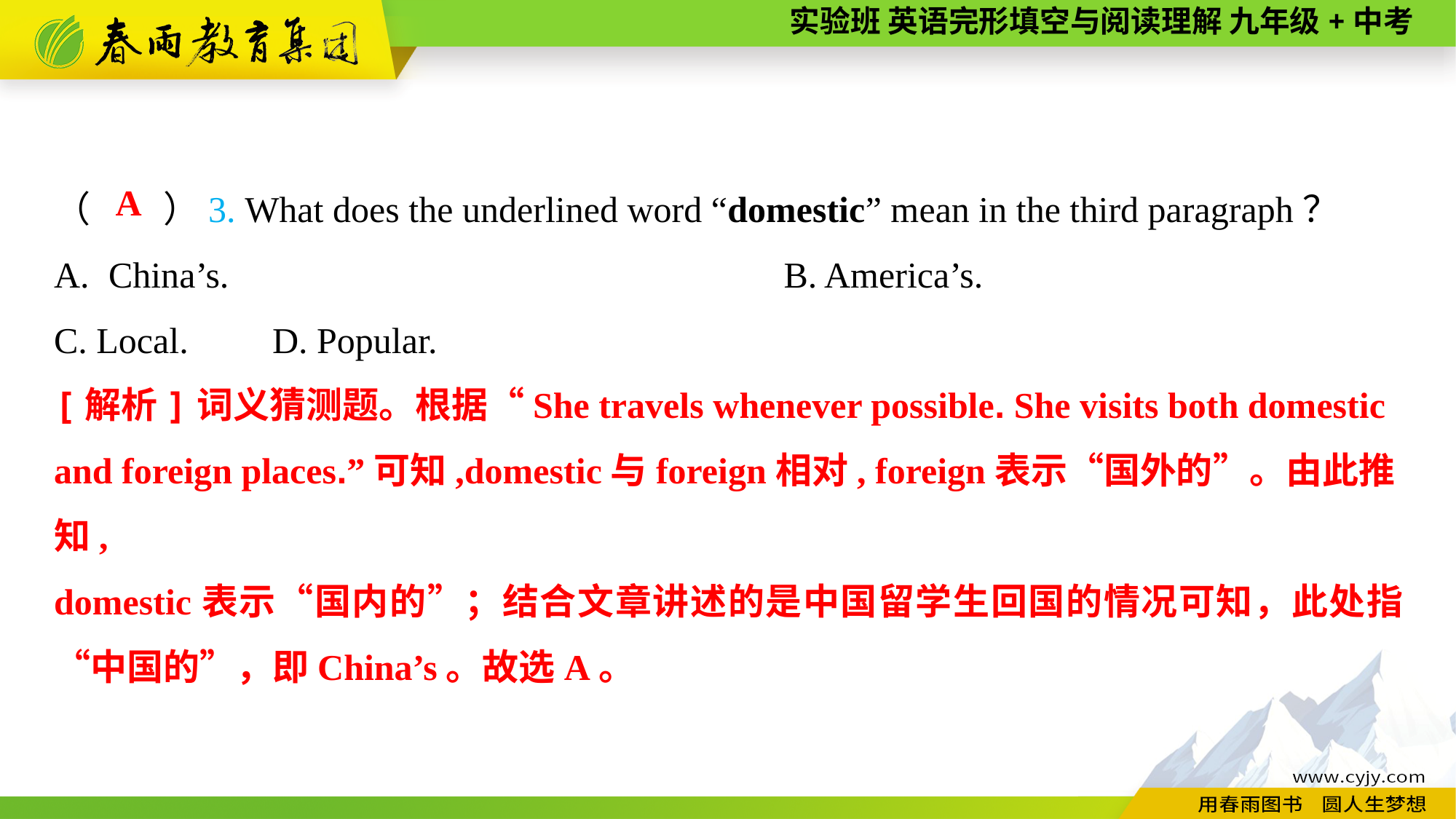

（　　）3. What does the underlined word “domestic” mean in the third paragraph？
China’s.	B. America’s.
C. Local.	D. Popular.
A
[解析]词义猜测题。根据“She travels whenever possible. She visits both domestic and foreign places.”可知,domestic与foreign相对, foreign表示“国外的”。由此推知,
domestic表示“国内的”；结合文章讲述的是中国留学生回国的情况可知，此处指“中国的”，即China’s。故选A。